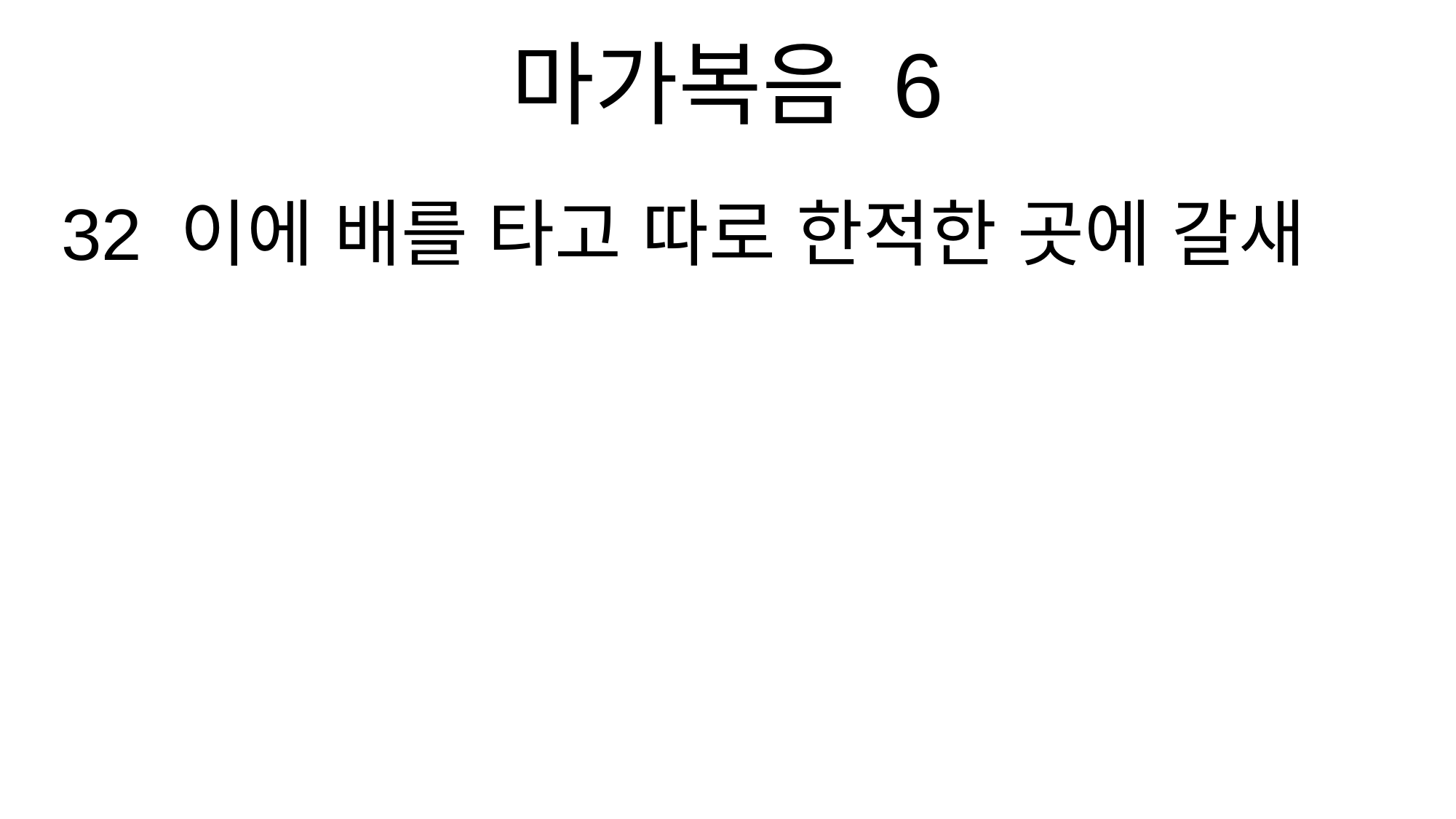

마가복음 6
32 이에 배를 타고 따로 한적한 곳에 갈새